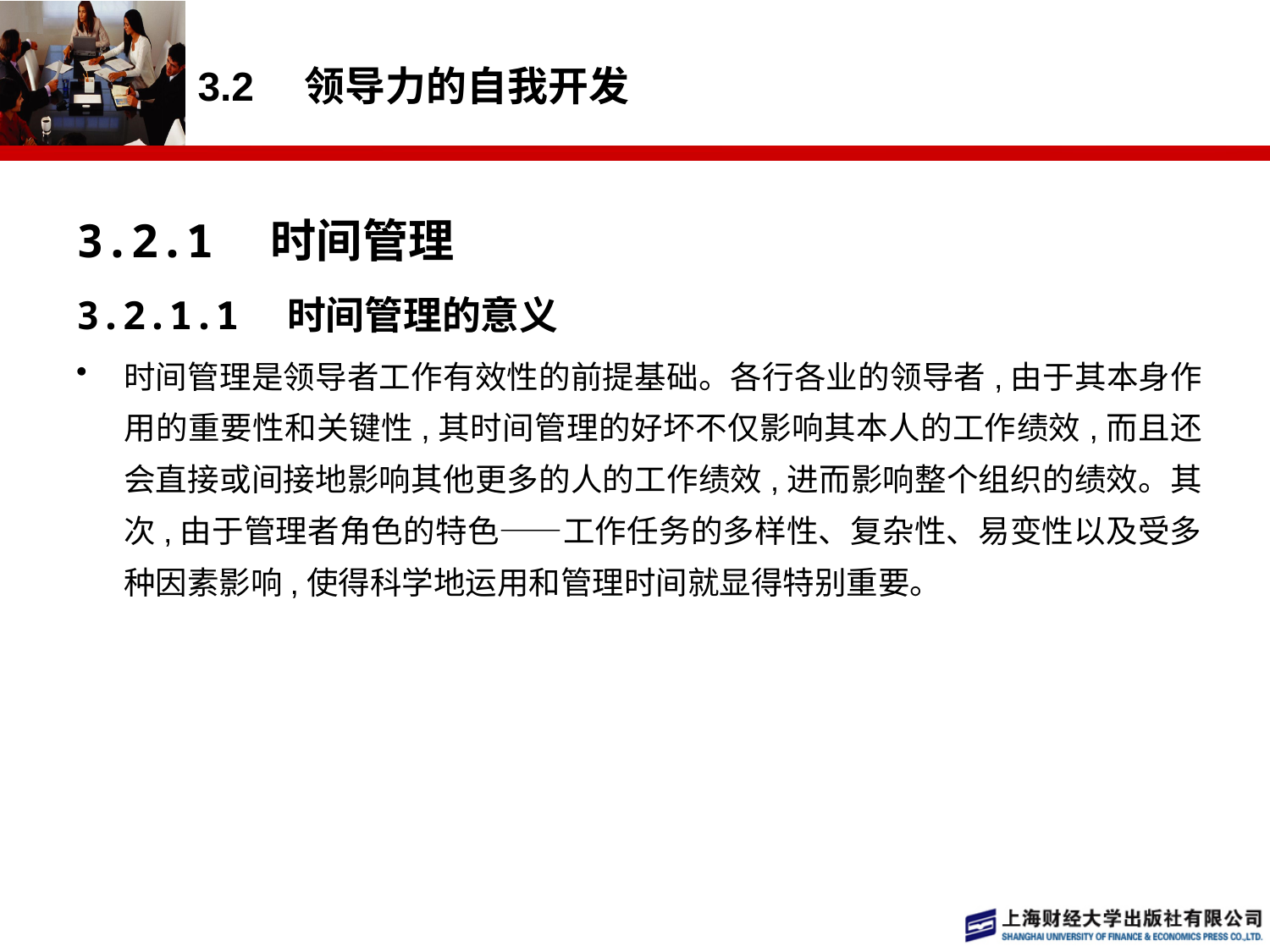

# 3.2　领导力的自我开发
3.2.1　时间管理
3.2.1.1　时间管理的意义
时间管理是领导者工作有效性的前提基础。各行各业的领导者,由于其本身作用的重要性和关键性,其时间管理的好坏不仅影响其本人的工作绩效,而且还会直接或间接地影响其他更多的人的工作绩效,进而影响整个组织的绩效。其次,由于管理者角色的特色——工作任务的多样性、复杂性、易变性以及受多种因素影响,使得科学地运用和管理时间就显得特别重要。